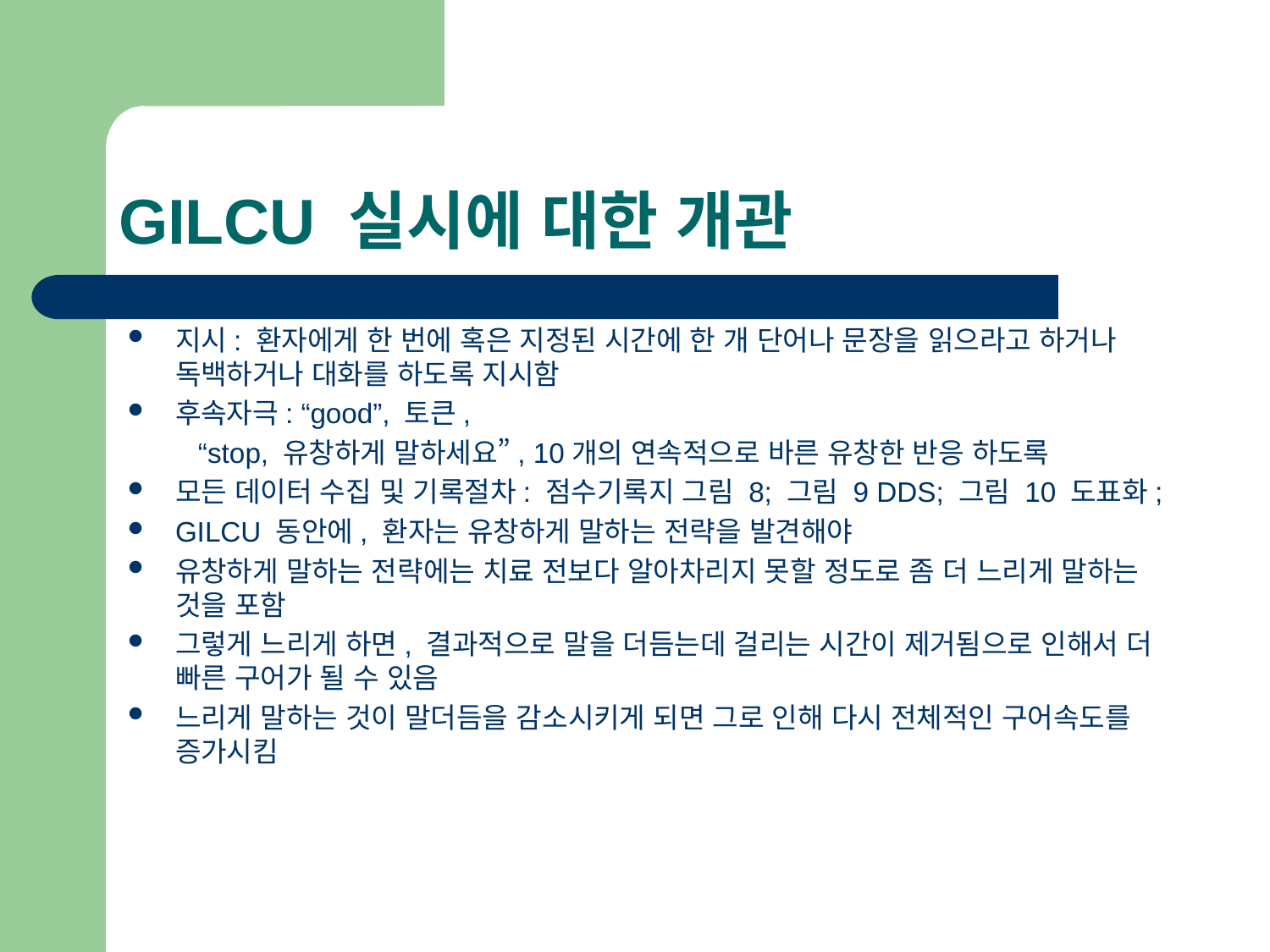

# GILCU 실시에 대한 개관
지시: 환자에게 한 번에 혹은 지정된 시간에 한 개 단어나 문장을 읽으라고 하거나 독백하거나 대화를 하도록 지시함
후속자극: “good”, 토큰,
         “stop, 유창하게 말하세요”, 10개의 연속적으로 바른 유창한 반응 하도록
모든 데이터 수집 및 기록절차: 점수기록지 그림 8; 그림 9 DDS; 그림 10 도표화;
GILCU 동안에, 환자는 유창하게 말하는 전략을 발견해야
유창하게 말하는 전략에는 치료 전보다 알아차리지 못할 정도로 좀 더 느리게 말하는 것을 포함
그렇게 느리게 하면, 결과적으로 말을 더듬는데 걸리는 시간이 제거됨으로 인해서 더 빠른 구어가 될 수 있음
느리게 말하는 것이 말더듬을 감소시키게 되면 그로 인해 다시 전체적인 구어속도를 증가시킴